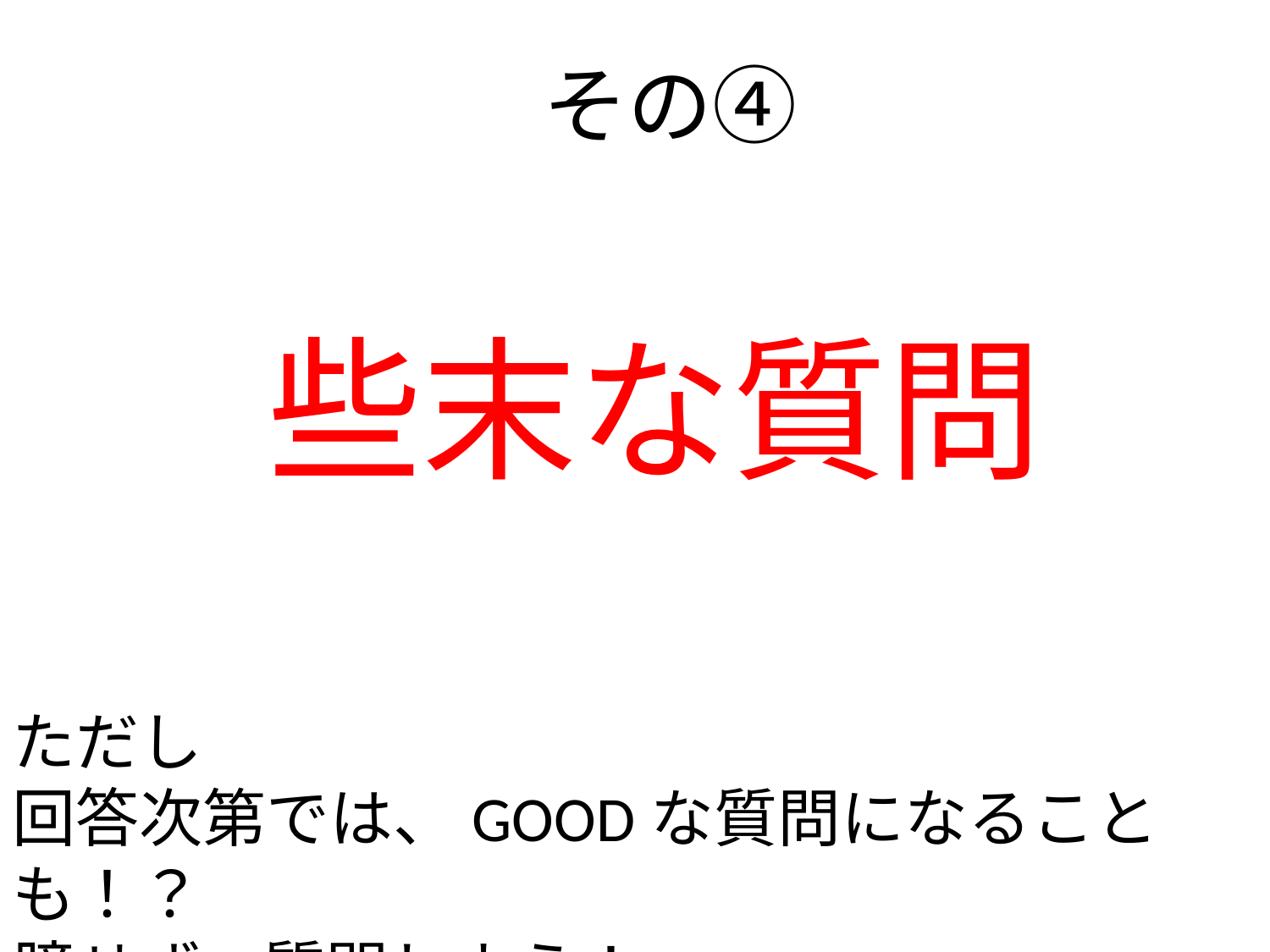

その④
些末な質問
ただし
回答次第では、GOODな質問になることも！？
臆せず、質問しよう！